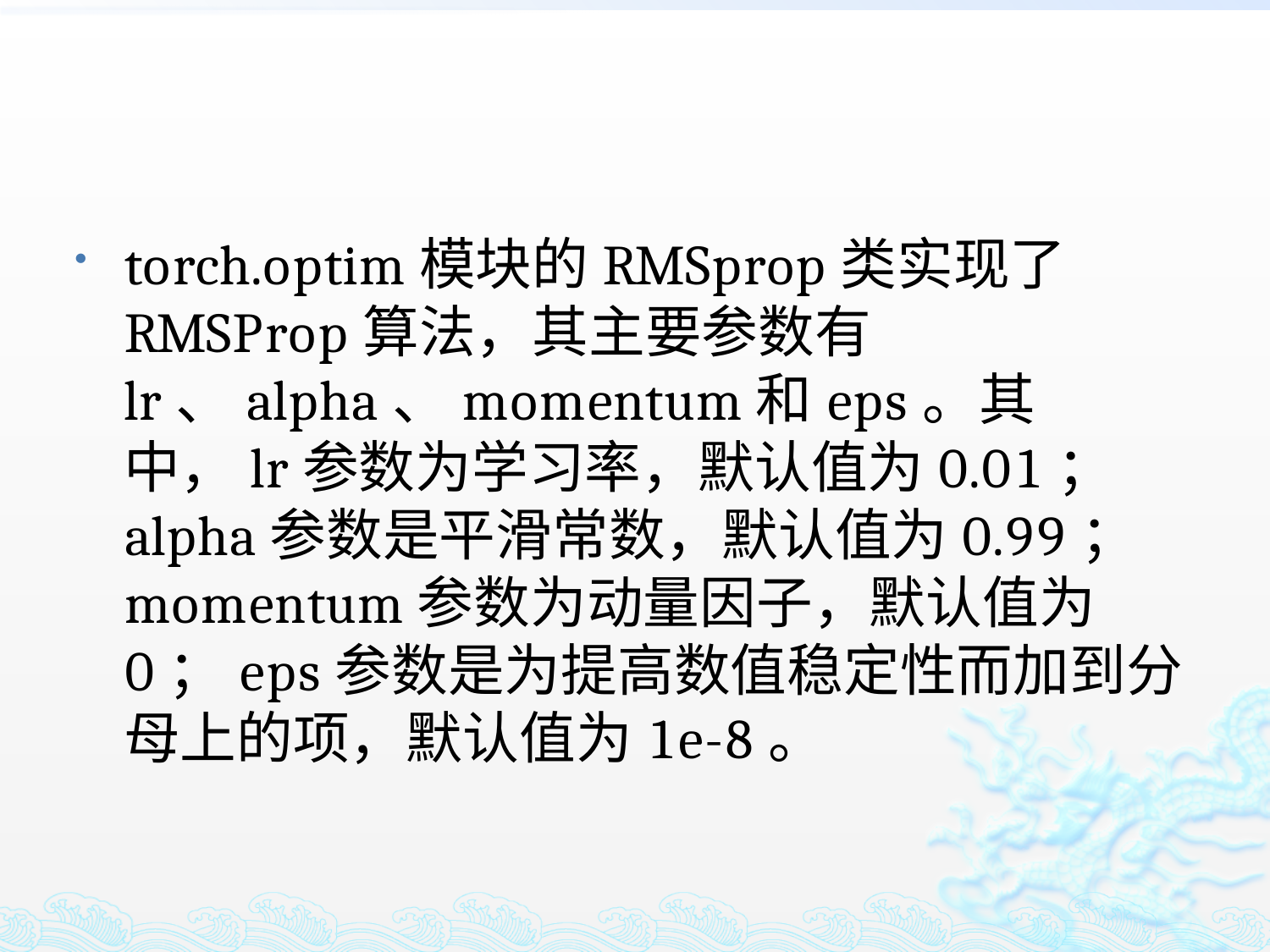

torch.optim模块的RMSprop类实现了RMSProp算法，其主要参数有lr、alpha、momentum和eps。其中，lr参数为学习率，默认值为0.01；alpha参数是平滑常数，默认值为0.99；momentum参数为动量因子，默认值为0；eps参数是为提高数值稳定性而加到分母上的项，默认值为1e-8。